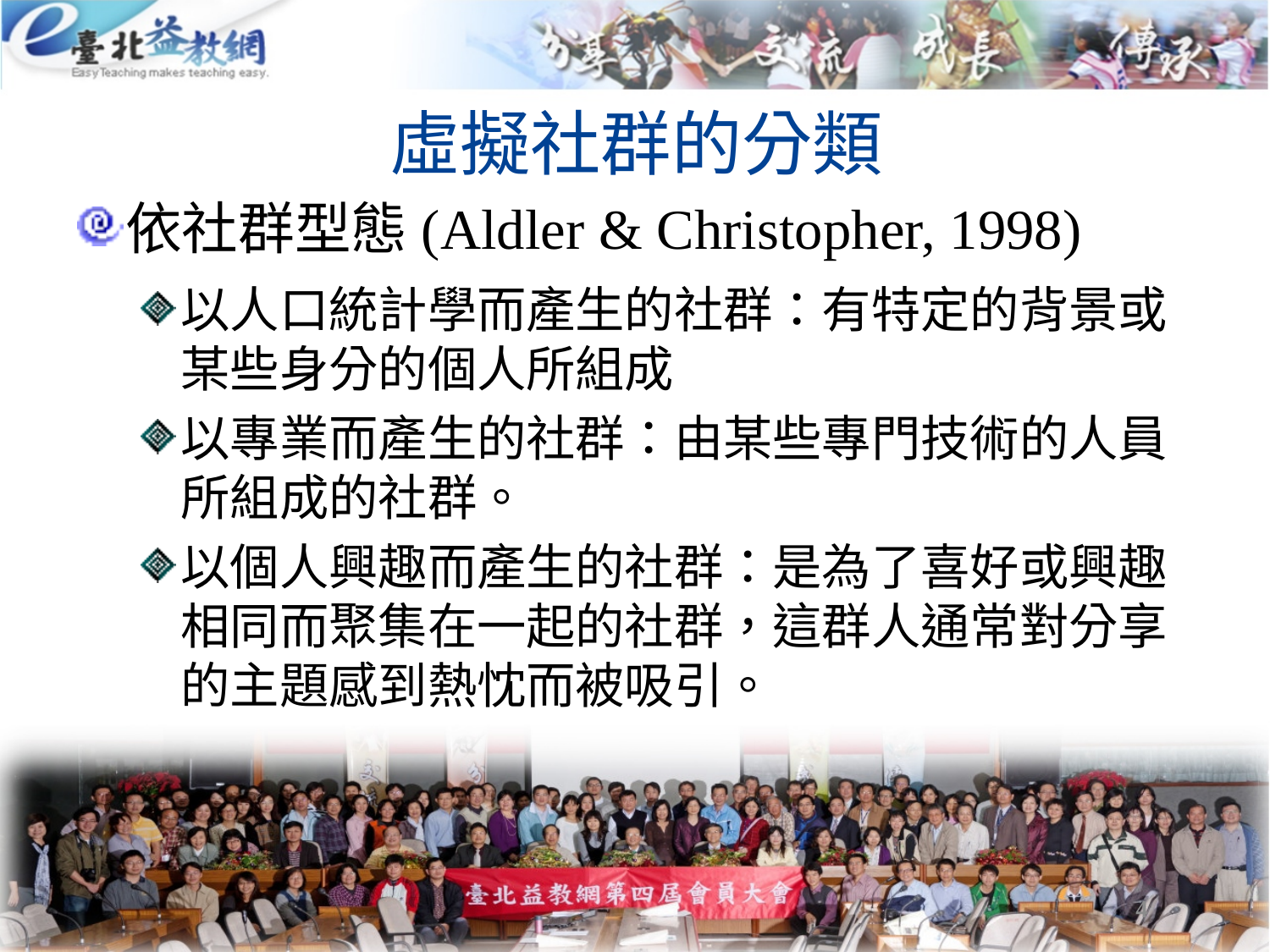

# 虛擬社群的分類
依社群型態(Aldler & Christopher, 1998)
以人口統計學而產生的社群：有特定的背景或某些身分的個人所組成
以專業而產生的社群：由某些專門技術的人員所組成的社群。
以個人興趣而產生的社群：是為了喜好或興趣相同而聚集在一起的社群，這群人通常對分享的主題感到熱忱而被吸引。
4